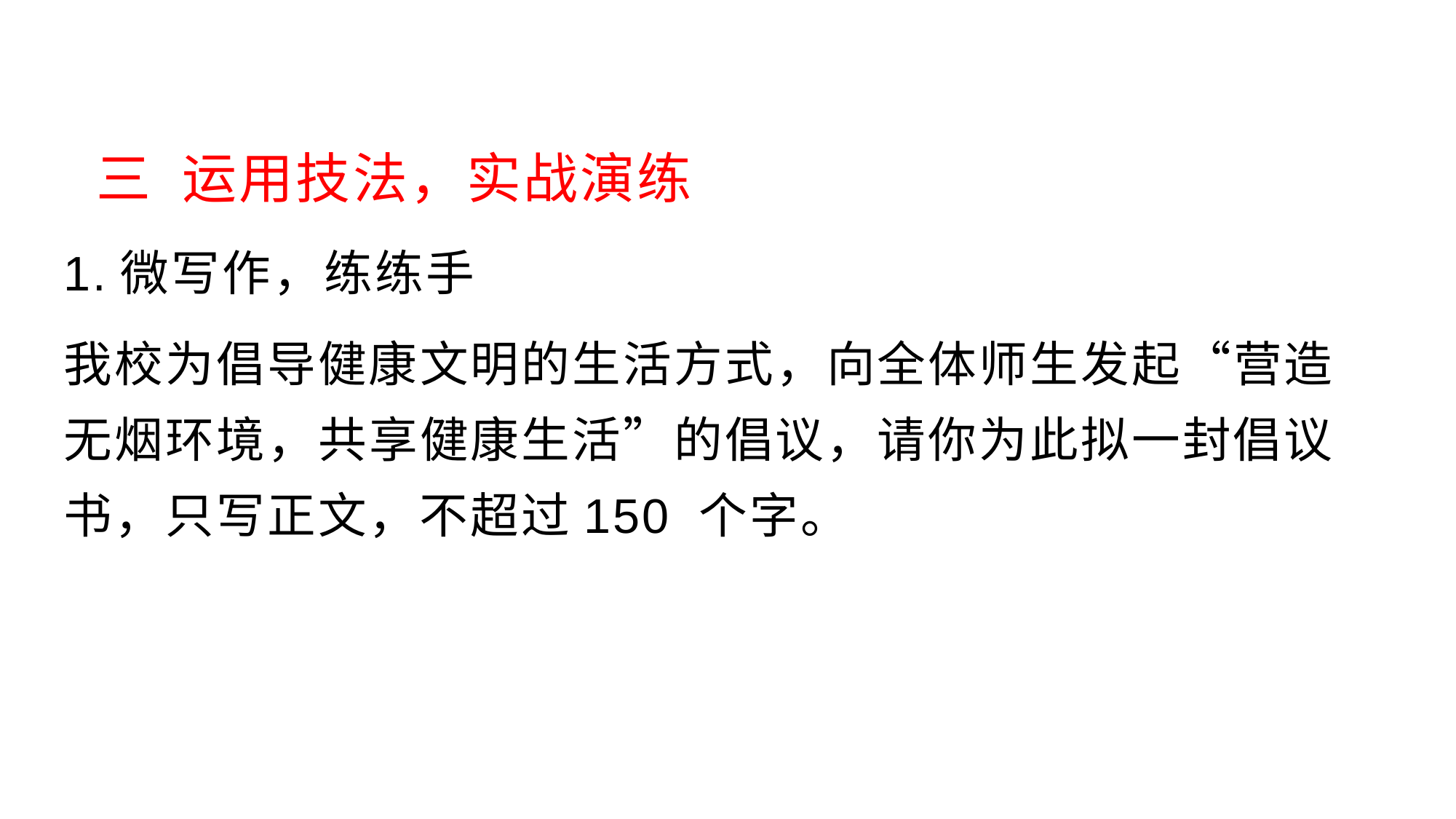

三  运用技法，实战演练
1.微写作，练练手
我校为倡导健康文明的生活方式，向全体师生发起“营造无烟环境，共享健康生活”的倡议，请你为此拟一封倡议书，只写正文，不超过150 个字。